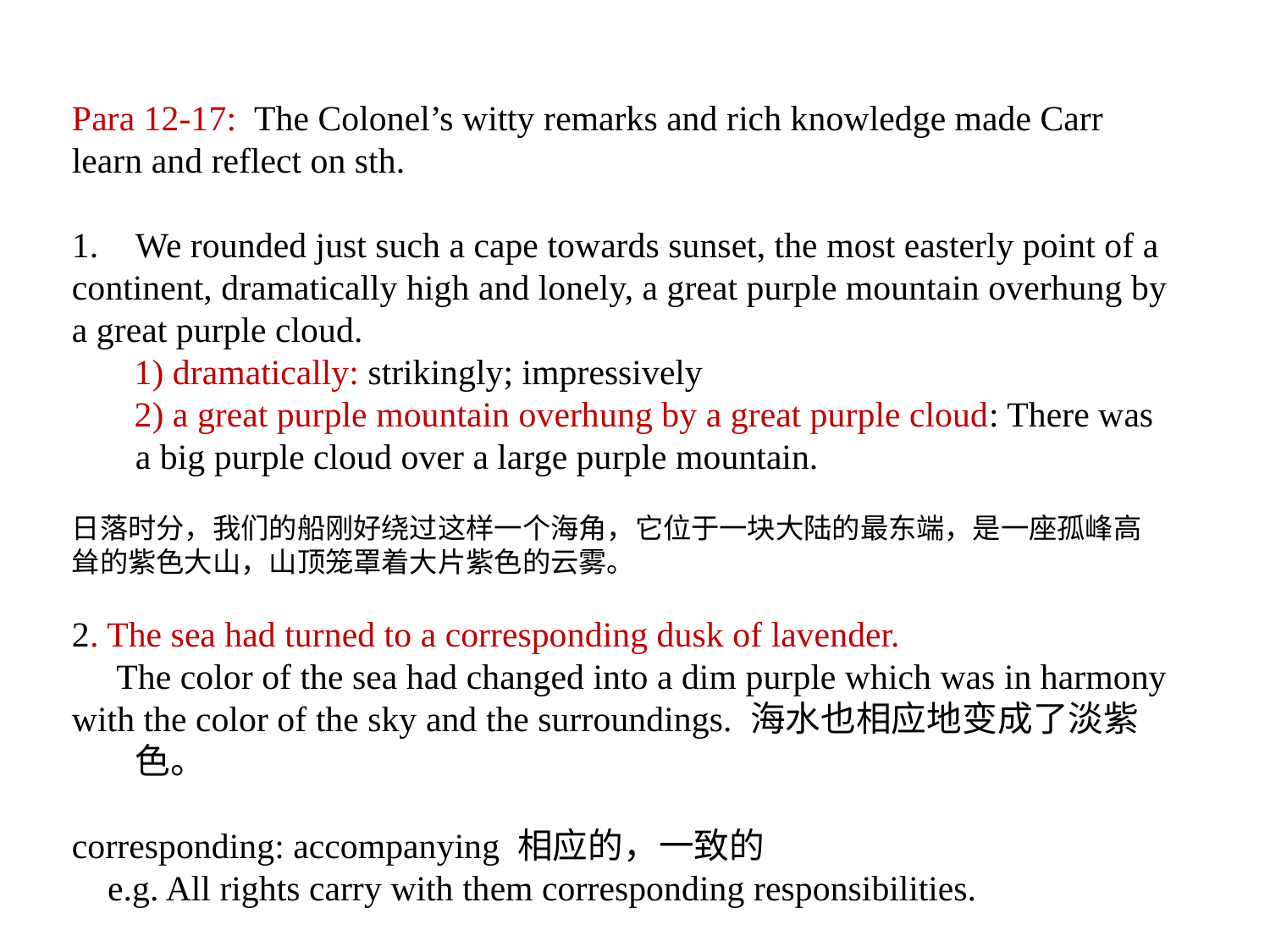

Para 12-17:  The Colonel’s witty remarks and rich knowledge made Carr learn and reflect on sth.

We rounded just such a cape towards sunset, the most easterly point of a
continent, dramatically high and lonely, a great purple mountain overhung by
a great purple cloud.
       1) dramatically: strikingly; impressively
       2) a great purple mountain overhung by a great purple cloud: There was a big purple cloud over a large purple mountain.

日落时分，我们的船刚好绕过这样一个海角，它位于一块大陆的最东端，是一座孤峰高
耸的紫色大山，山顶笼罩着大片紫色的云雾。

2. The sea had turned to a corresponding dusk of lavender.
     The color of the sea had changed into a dim purple which was in harmony
with the color of the sky and the surroundings. 海水也相应地变成了淡紫色。

corresponding: accompanying 相应的，一致的
    e.g. All rights carry with them corresponding responsibilities.